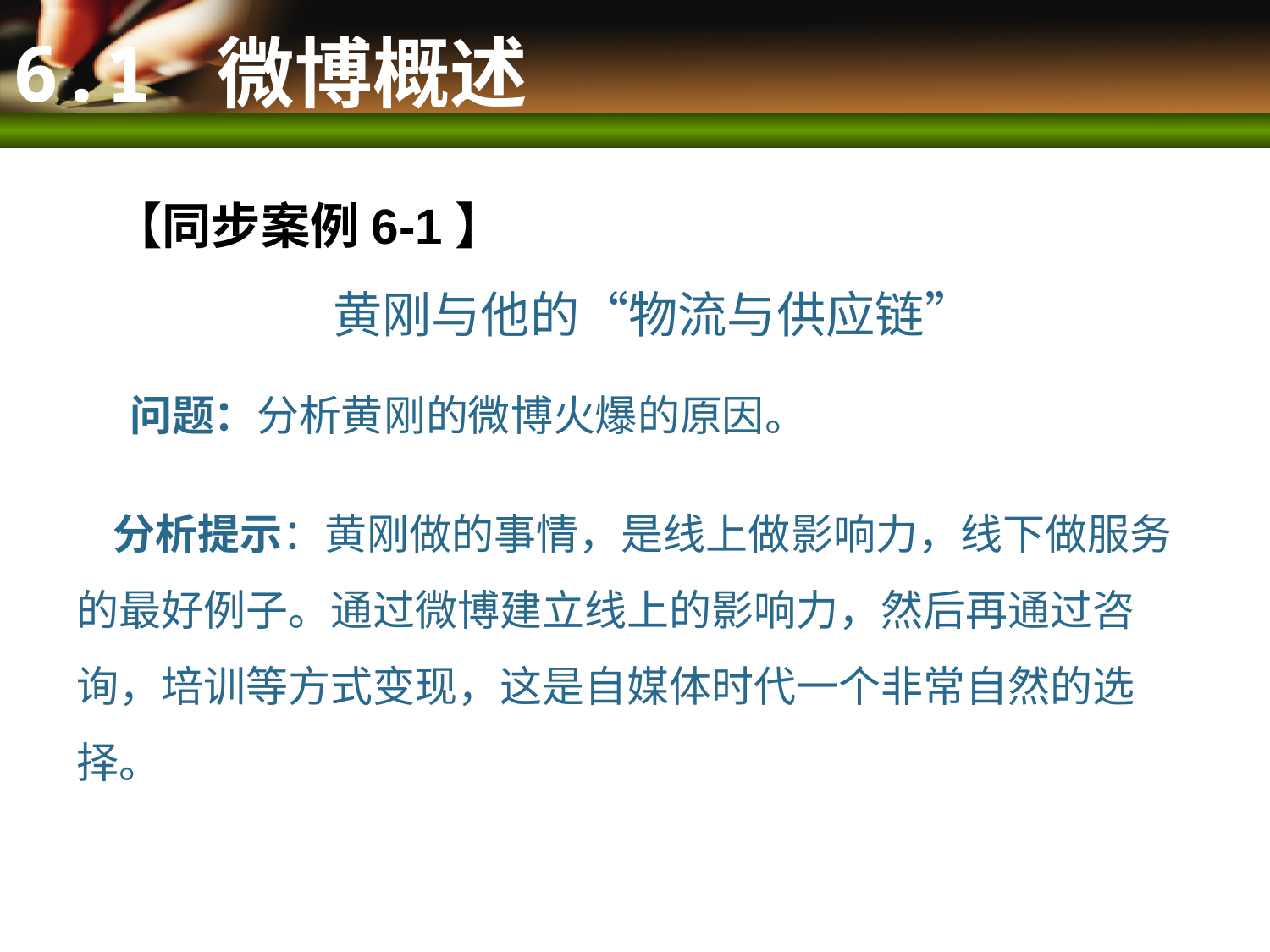

6.1 微博概述
【同步案例6-1】
黄刚与他的“物流与供应链”
 问题：分析黄刚的微博火爆的原因。
分析提示：黄刚做的事情，是线上做影响力，线下做服务的最好例子。通过微博建立线上的影响力，然后再通过咨询，培训等方式变现，这是自媒体时代一个非常自然的选择。